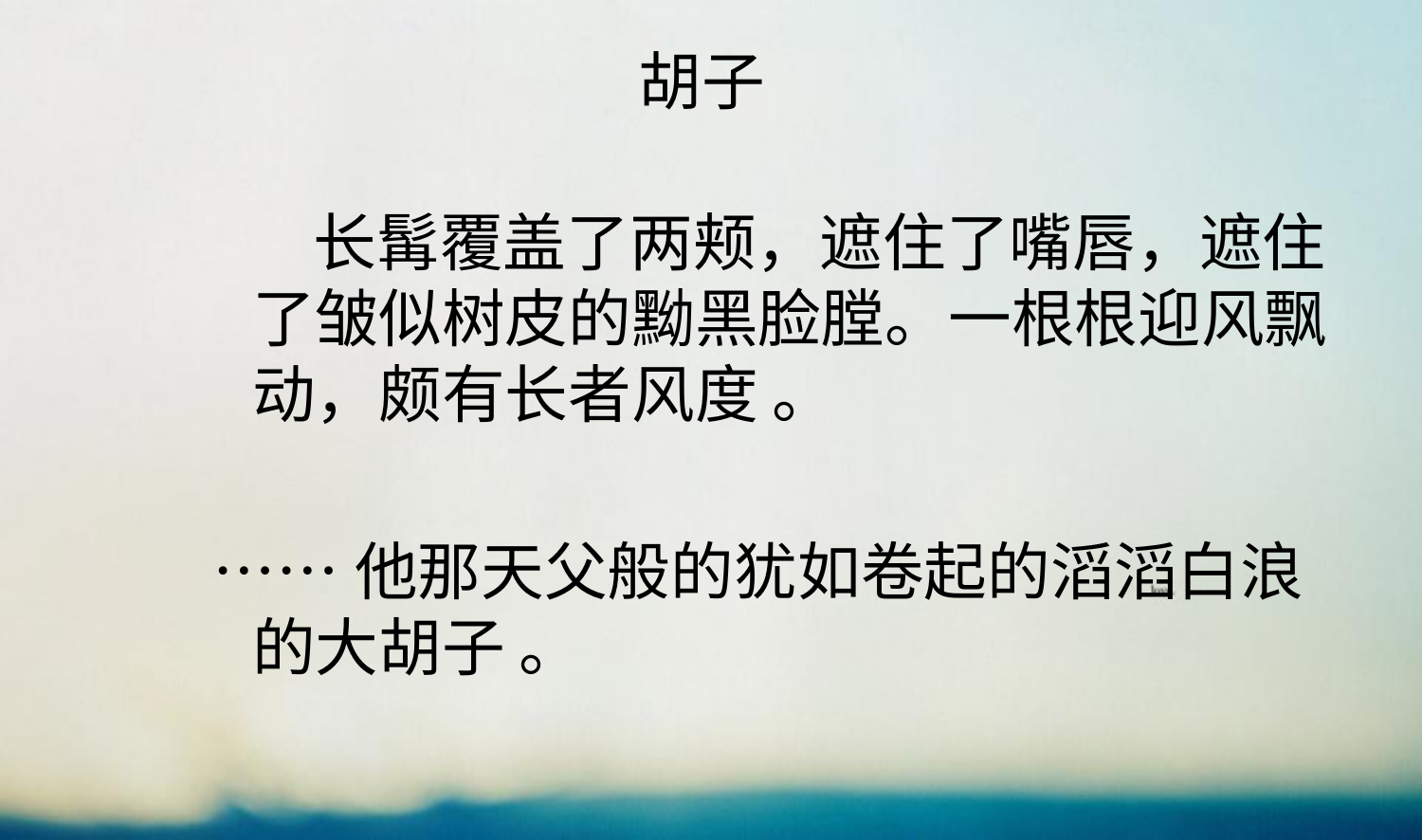

# 胡子
       长髯覆盖了两颊，遮住了嘴唇，遮住了皱似树皮的黝黑脸膛。一根根迎风飘动，颇有长者风度 。

 ……他那天父般的犹如卷起的滔滔白浪的大胡子 。